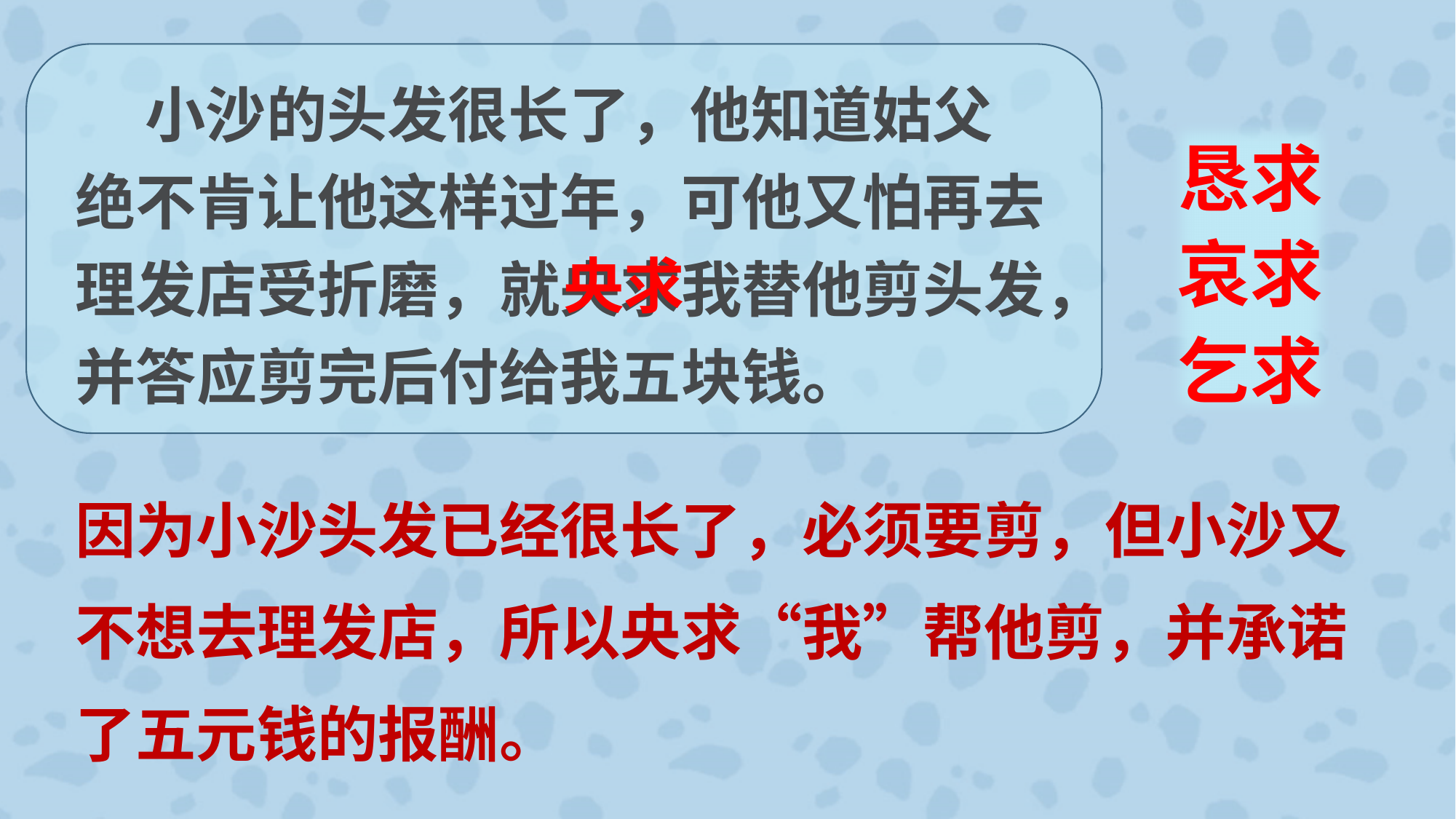

小沙的头发很长了，他知道姑父绝不肯让他这样过年，可他又怕再去理发店受折磨，就央求我替他剪头发，并答应剪完后付给我五块钱。
恳求
哀求
乞求
央求
因为小沙头发已经很长了，必须要剪，但小沙又不想去理发店，所以央求“我”帮他剪，并承诺了五元钱的报酬。